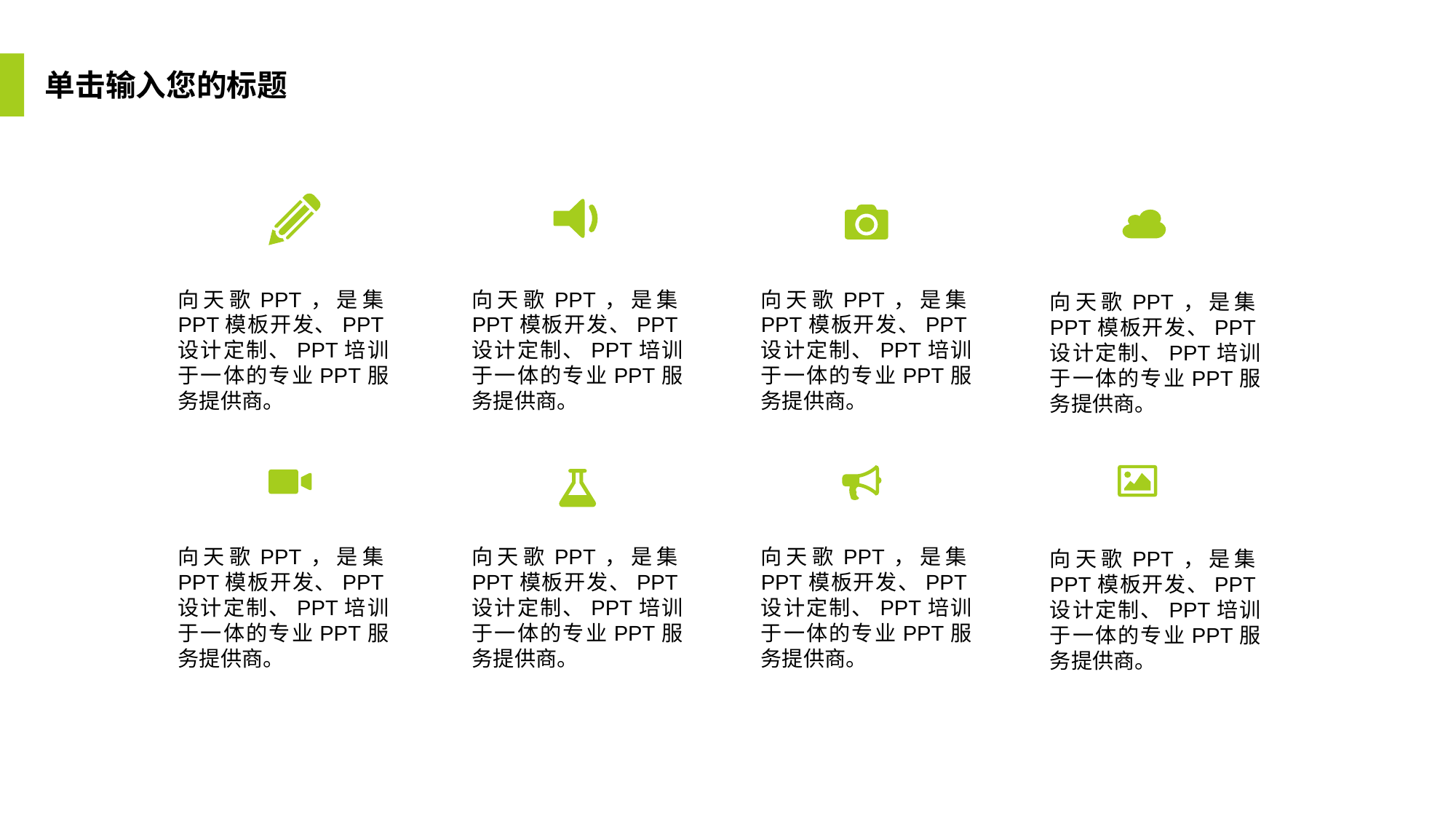

单击输入您的标题

向天歌PPT，是集PPT模板开发、PPT设计定制、PPT培训于一体的专业PPT服务提供商。
向天歌PPT，是集PPT模板开发、PPT设计定制、PPT培训于一体的专业PPT服务提供商。
向天歌PPT，是集PPT模板开发、PPT设计定制、PPT培训于一体的专业PPT服务提供商。
向天歌PPT，是集PPT模板开发、PPT设计定制、PPT培训于一体的专业PPT服务提供商。

向天歌PPT，是集PPT模板开发、PPT设计定制、PPT培训于一体的专业PPT服务提供商。
向天歌PPT，是集PPT模板开发、PPT设计定制、PPT培训于一体的专业PPT服务提供商。
向天歌PPT，是集PPT模板开发、PPT设计定制、PPT培训于一体的专业PPT服务提供商。
向天歌PPT，是集PPT模板开发、PPT设计定制、PPT培训于一体的专业PPT服务提供商。